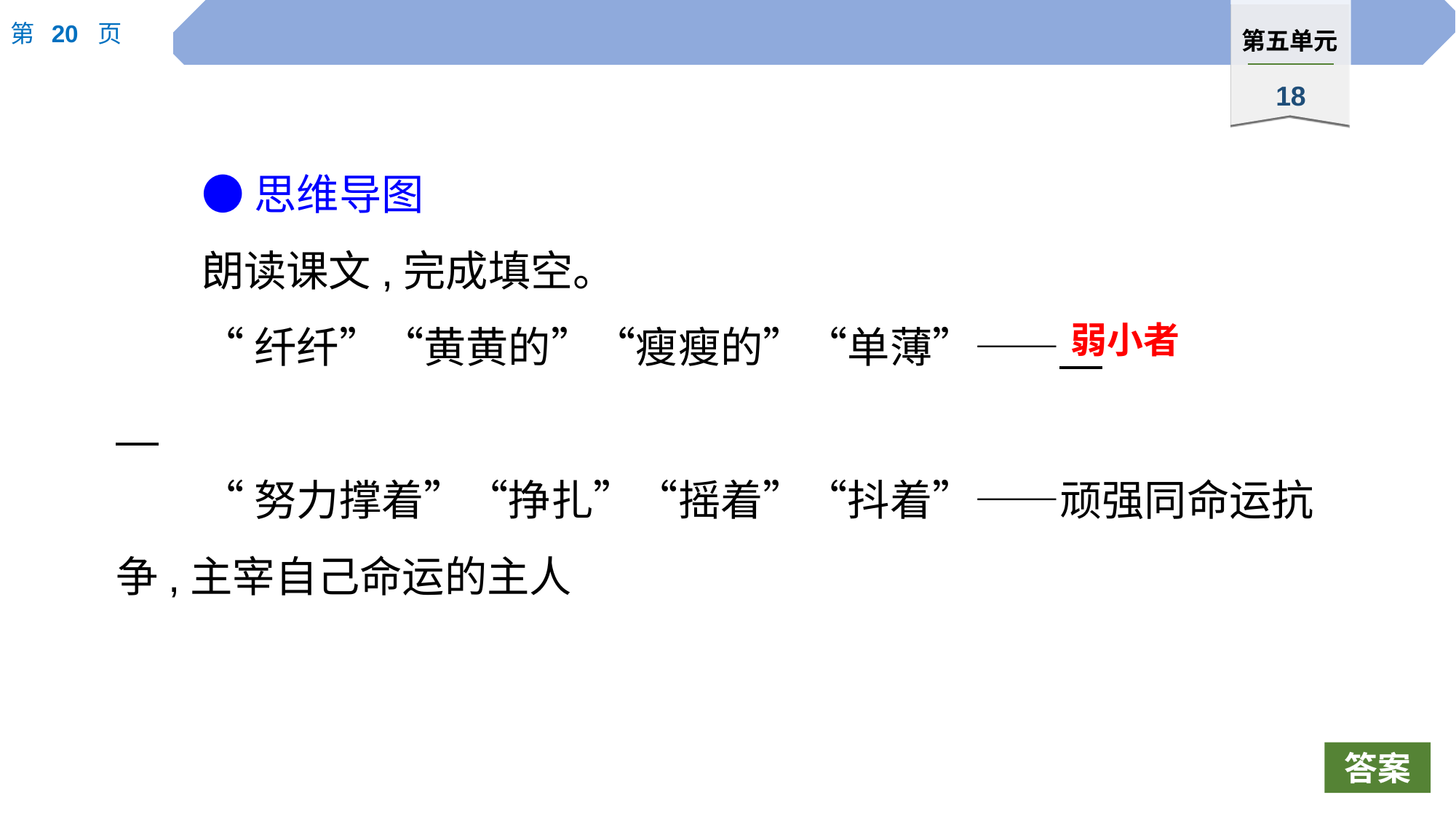

●思维导图
朗读课文,完成填空。
“纤纤”“黄黄的”“瘦瘦的”“单薄”——
“努力撑着”“挣扎”“摇着”“抖着”——顽强同命运抗争,主宰自己命运的主人

弱小者
答案